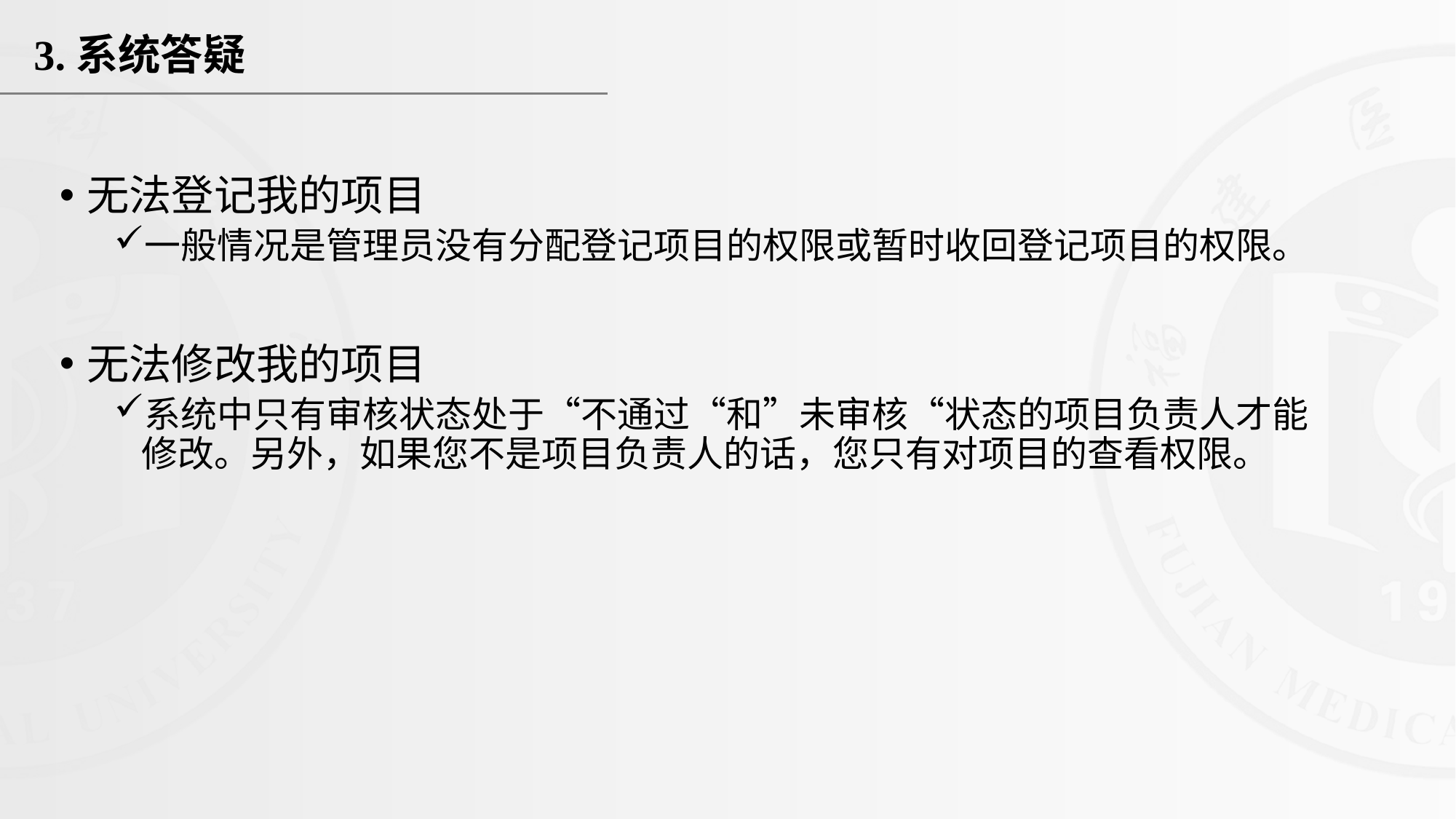

# 3.系统答疑
无法登记我的项目
一般情况是管理员没有分配登记项目的权限或暂时收回登记项目的权限。

无法修改我的项目
系统中只有审核状态处于“不通过“和”未审核“状态的项目负责人才能修改。另外，如果您不是项目负责人的话，您只有对项目的查看权限。